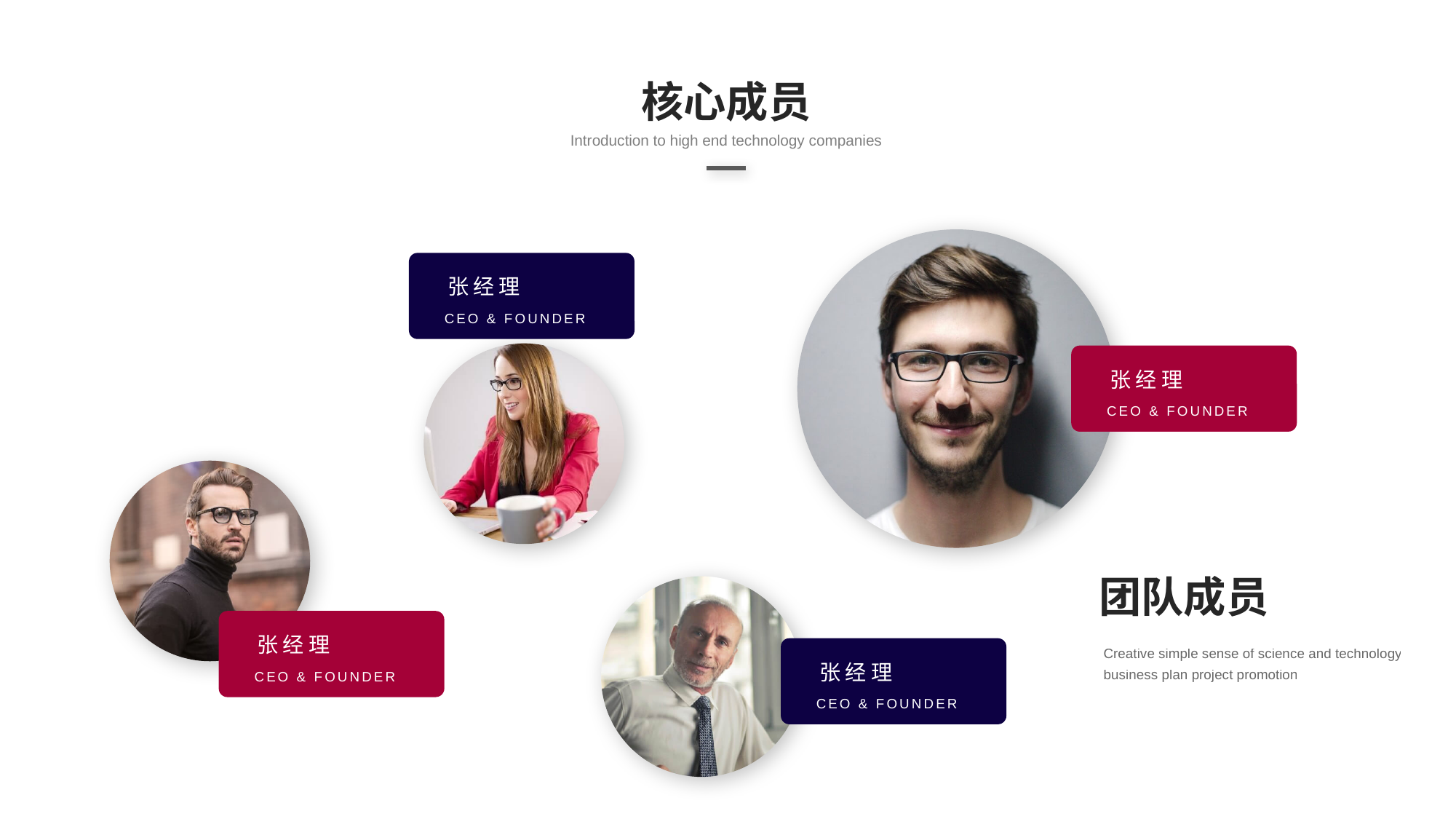

核心成员
Introduction to high end technology companies

张经理
CEO & FOUNDER

张经理
CEO & FOUNDER

团队成员
Creative simple sense of science and technology business plan project promotion

张经理
CEO & FOUNDER

张经理
CEO & FOUNDER